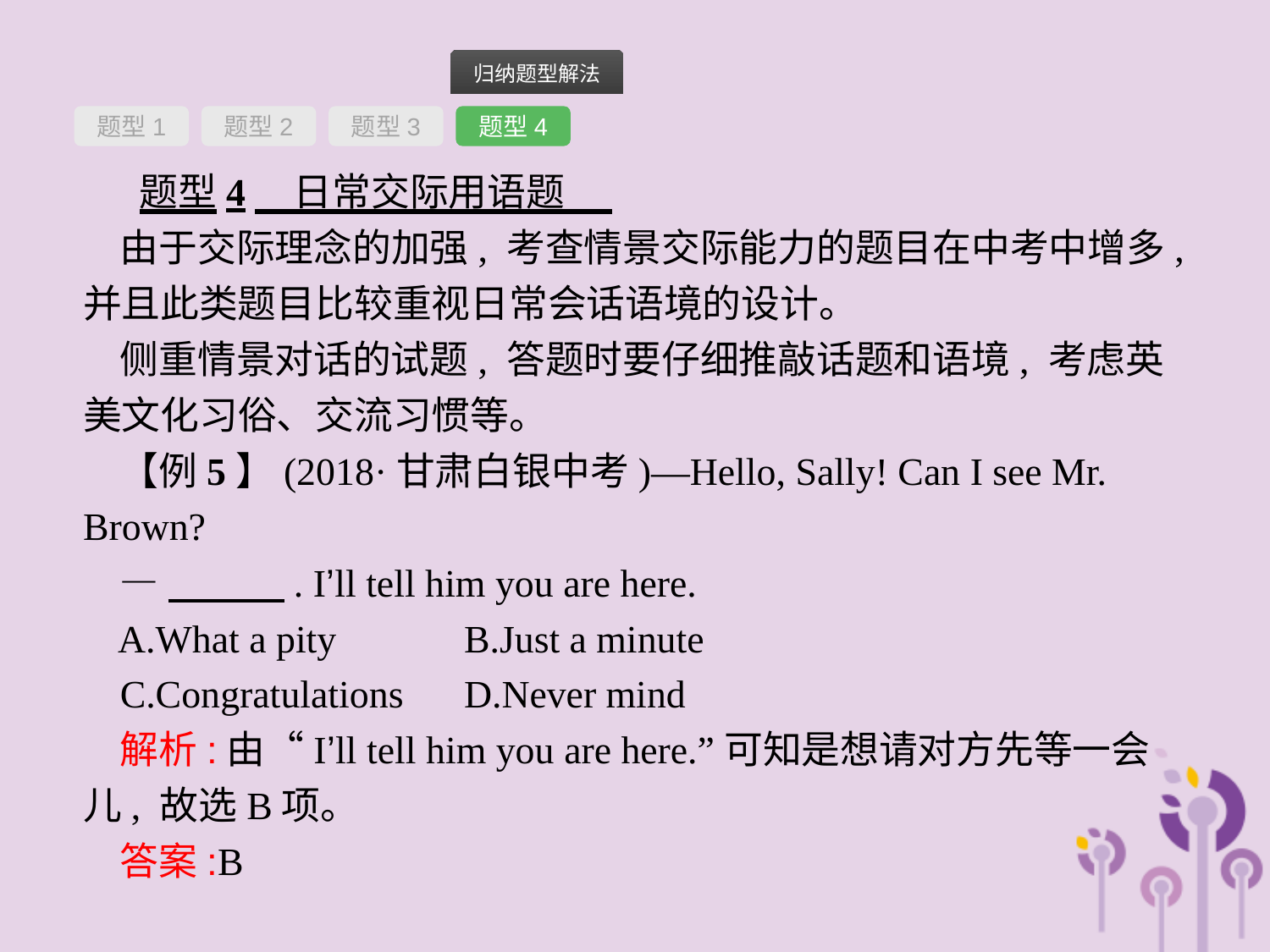

题型1
题型2
题型3
题型4
题型4　日常交际用语题
由于交际理念的加强, 考查情景交际能力的题目在中考中增多, 并且此类题目比较重视日常会话语境的设计。
侧重情景对话的试题, 答题时要仔细推敲话题和语境, 考虑英美文化习俗、交流习惯等。
【例5】(2018·甘肃白银中考)—Hello, Sally! Can I see Mr. Brown?
—　　　. I’ll tell him you are here.
A.What a pity		B.Just a minute
C.Congratulations	D.Never mind
解析:由“I’ll tell him you are here.”可知是想请对方先等一会儿, 故选B项。
答案:B